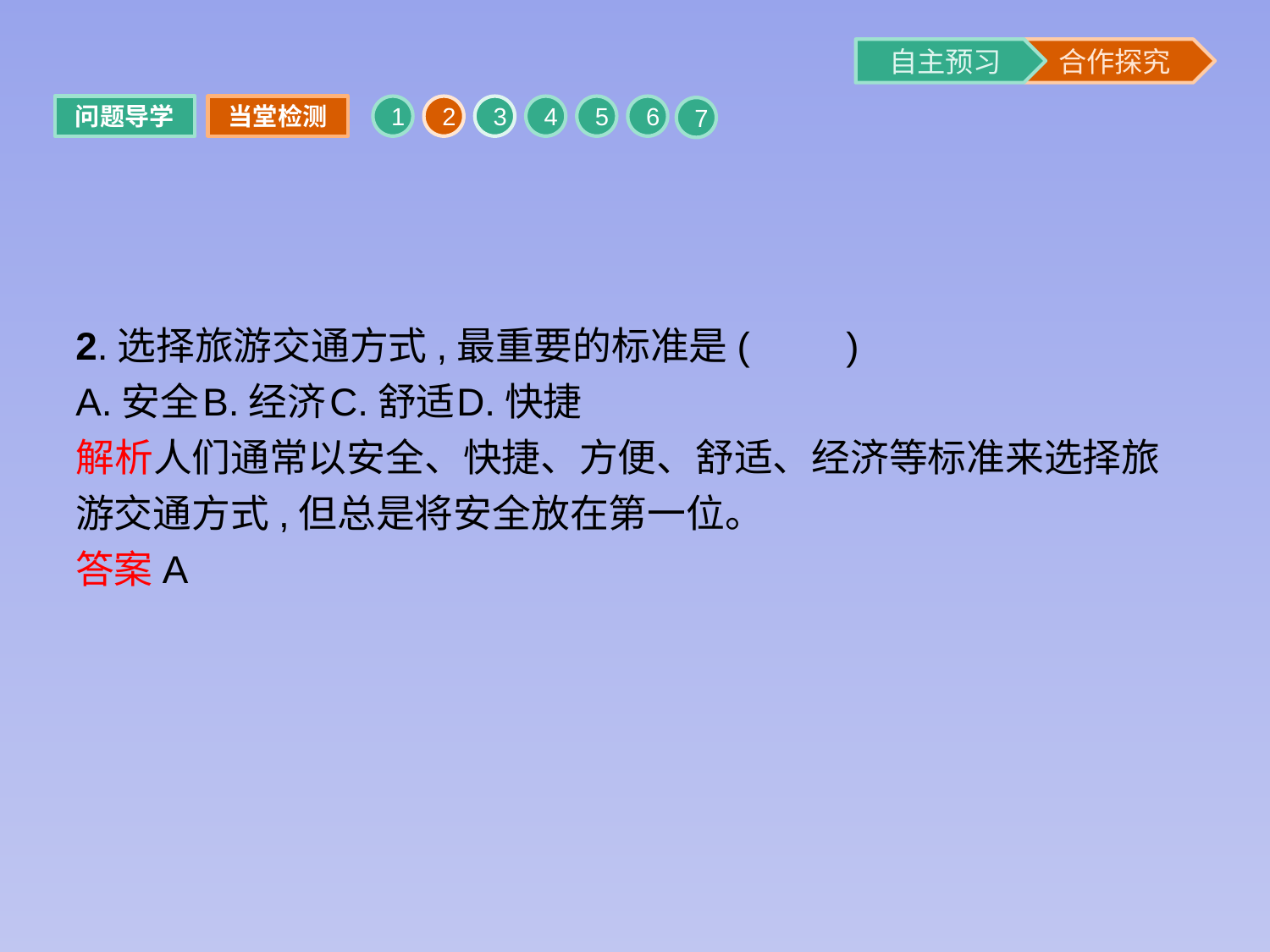

问题导学
当堂检测
1
2
3
4
5
6
7
2.选择旅游交通方式,最重要的标准是(　　)
A.安全	B.经济	C.舒适	D.快捷
解析人们通常以安全、快捷、方便、舒适、经济等标准来选择旅游交通方式,但总是将安全放在第一位。
答案A